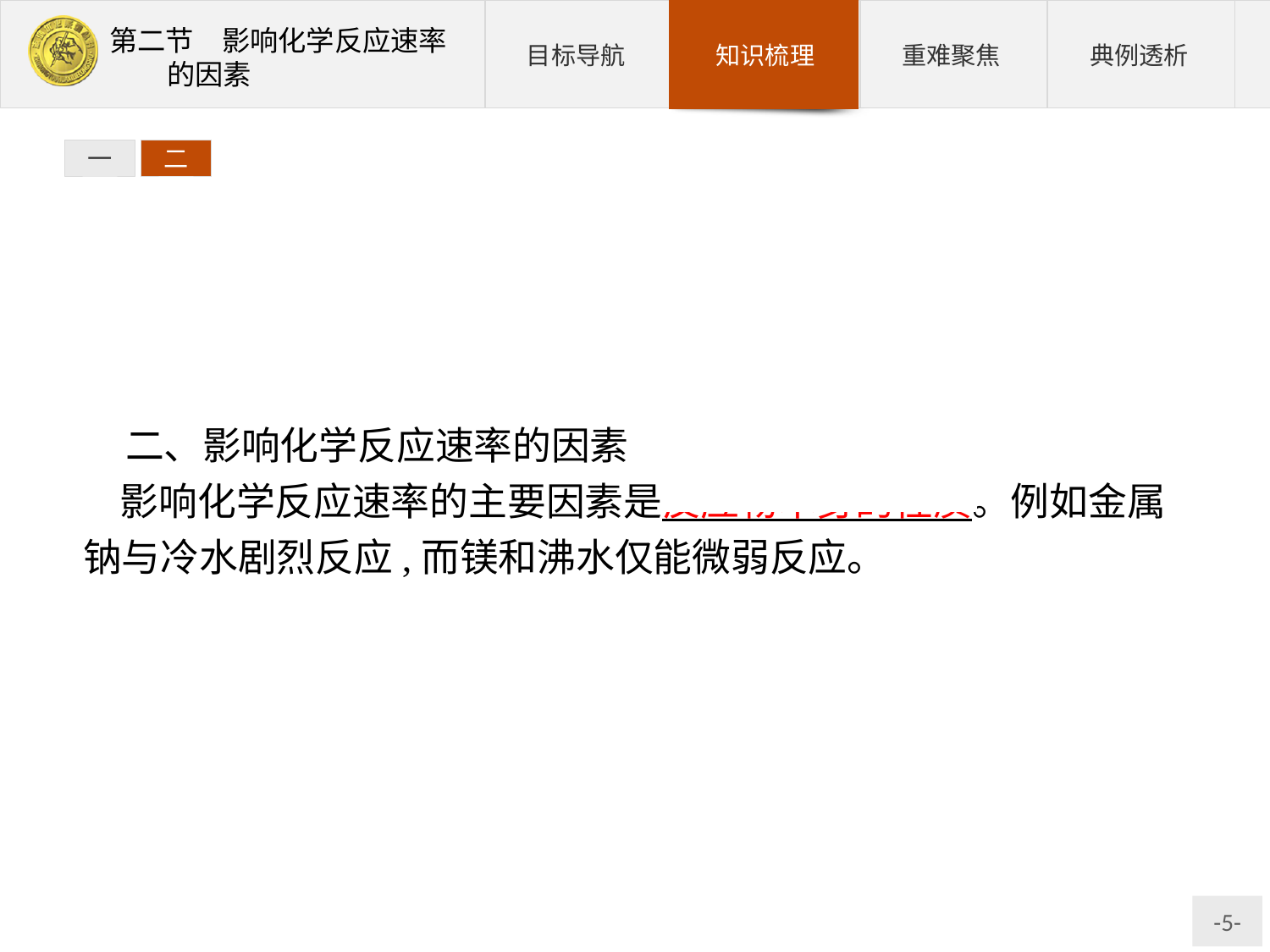

一
二
二、影响化学反应速率的因素
影响化学反应速率的主要因素是反应物本身的性质。例如金属钠与冷水剧烈反应,而镁和沸水仅能微弱反应。